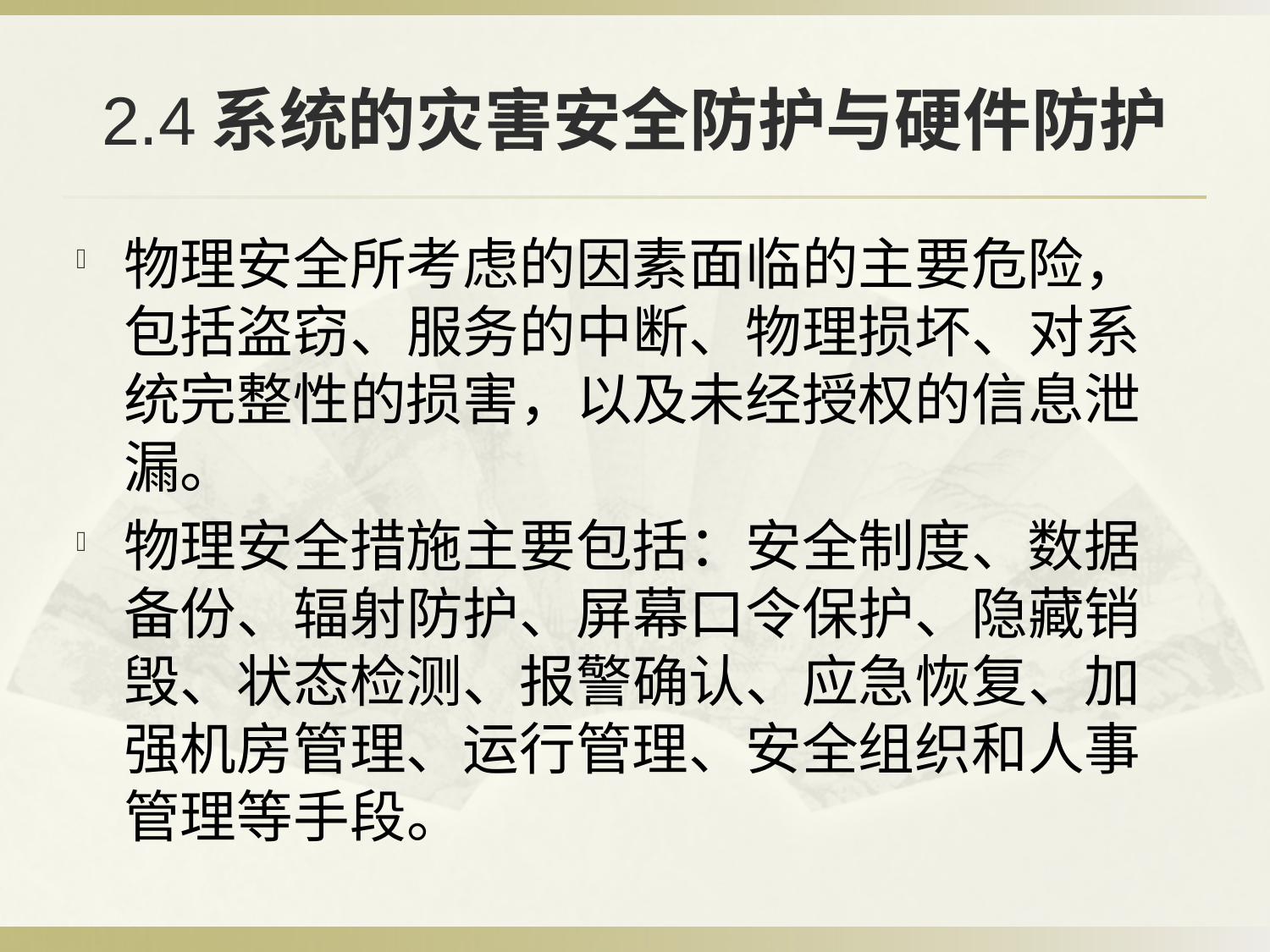

# 2.4系统的灾害安全防护与硬件防护
物理安全所考虑的因素面临的主要危险，包括盗窃、服务的中断、物理损坏、对系统完整性的损害，以及未经授权的信息泄漏。
物理安全措施主要包括：安全制度、数据备份、辐射防护、屏幕口令保护、隐藏销毁、状态检测、报警确认、应急恢复、加强机房管理、运行管理、安全组织和人事管理等手段。